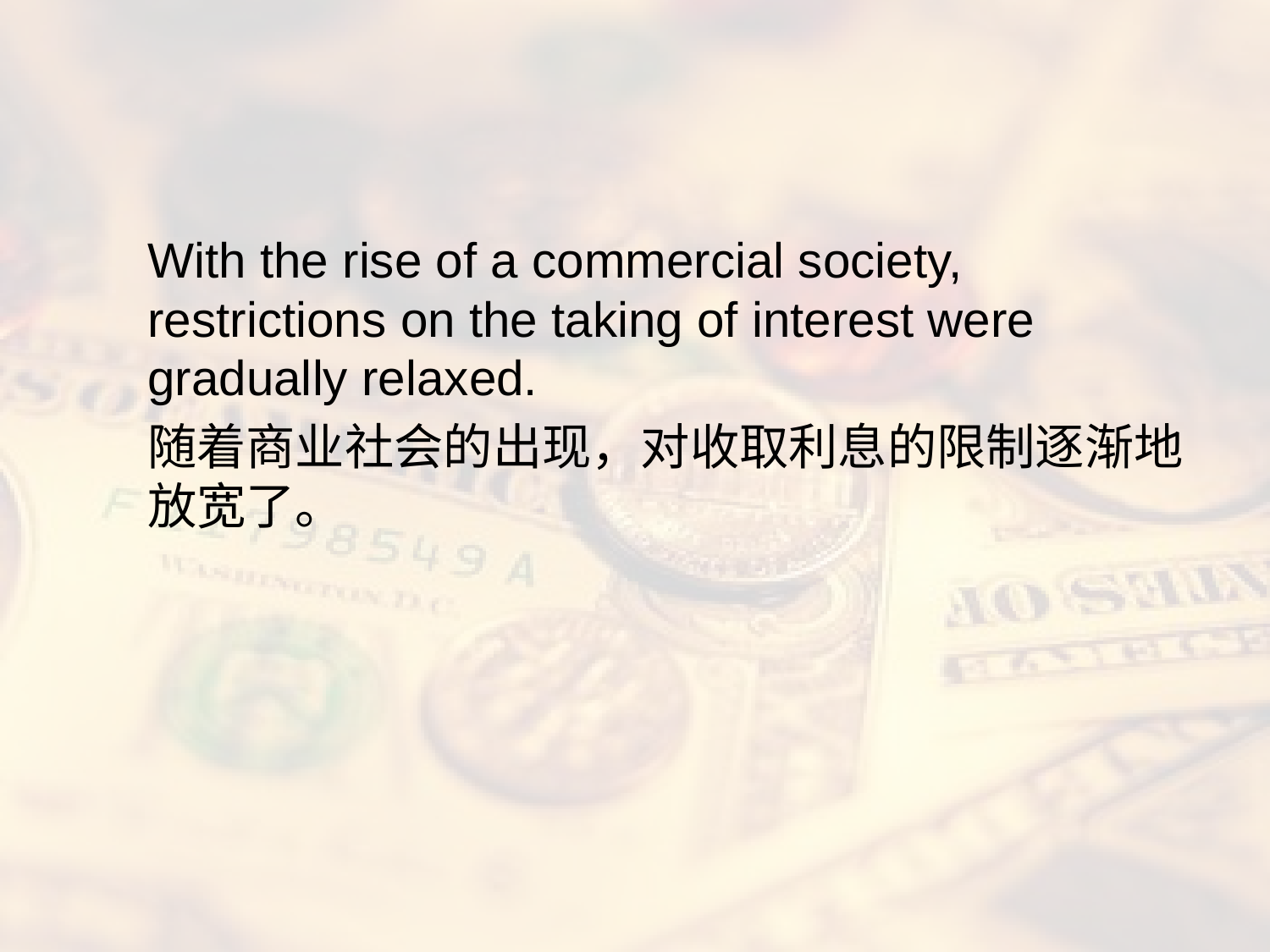

#
With the rise of a commercial society, restrictions on the taking of interest were gradually relaxed.
随着商业社会的出现，对收取利息的限制逐渐地放宽了。